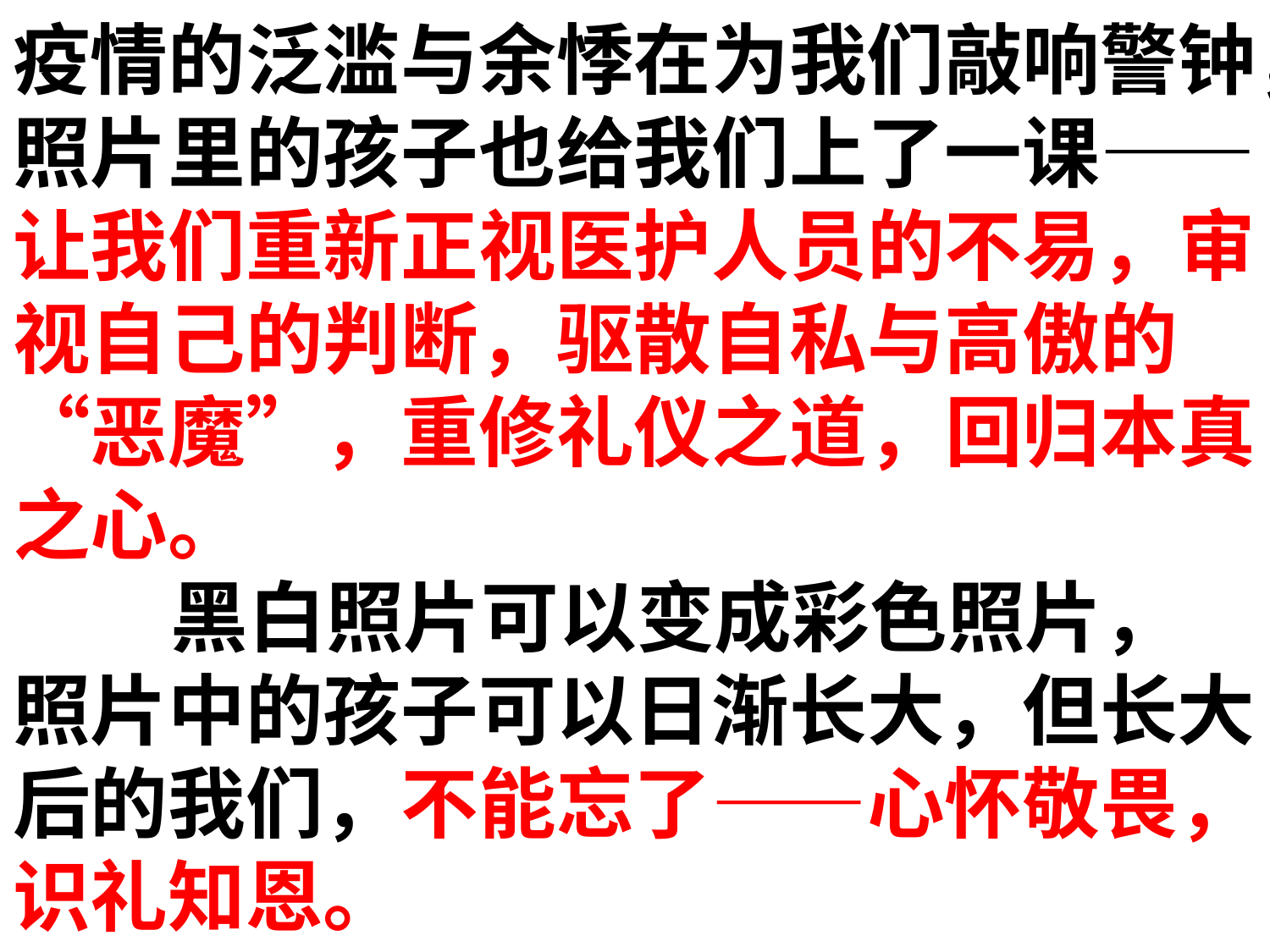

# 疫情的泛滥与余悸在为我们敲响警钟，照片里的孩子也给我们上了一课——让我们重新正视医护人员的不易，审视自己的判断，驱散自私与高傲的“恶魔”，重修礼仪之道，回归本真之心。 黑白照片可以变成彩色照片，照片中的孩子可以日渐长大，但长大后的我们，不能忘了——心怀敬畏，识礼知恩。